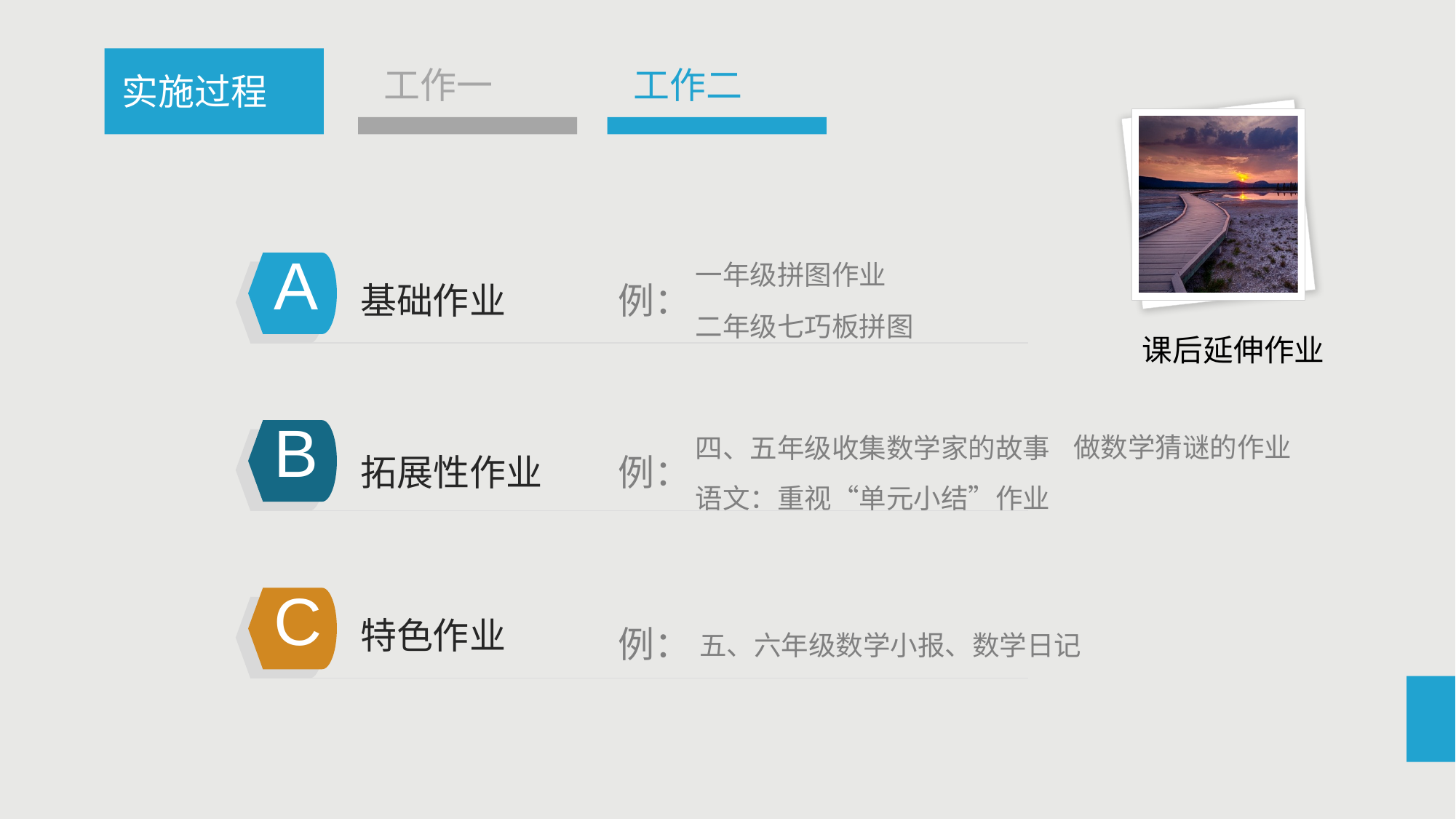

工作一

工作二
实施过程

一年级拼图作业
A

基础作业
例：
二年级七巧板拼图
课后延伸作业
做数学猜谜的作业
四、五年级收集数学家的故事
B

拓展性作业
例：
语文：重视“单元小结”作业
C

特色作业
例：
五、六年级数学小报、数学日记